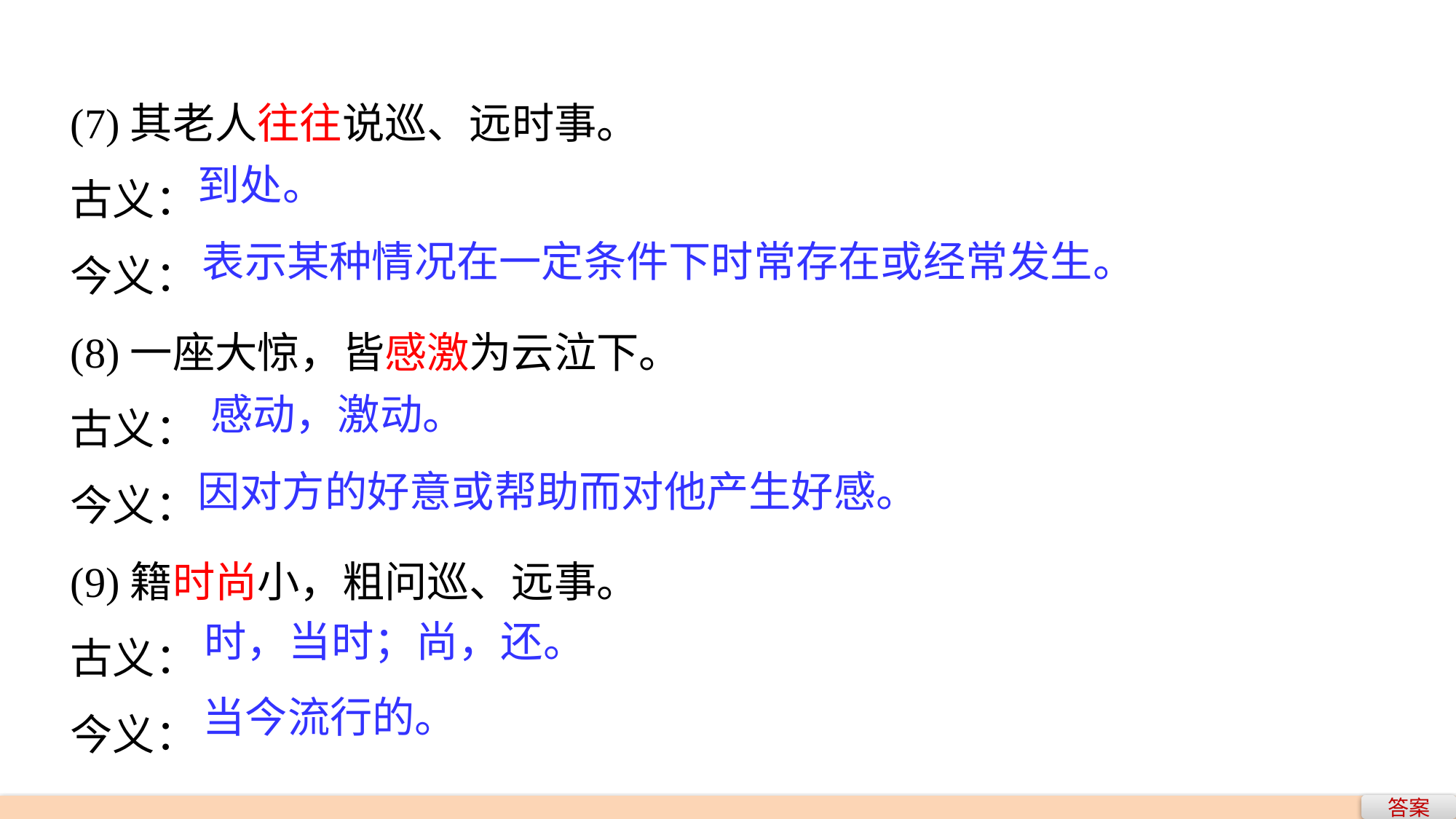

(7)其老人往往说巡、远时事。
古义：
今义：
(8)一座大惊，皆感激为云泣下。
古义：
今义：
(9)籍时尚小，粗问巡、远事。
古义：
今义：
到处。
表示某种情况在一定条件下时常存在或经常发生。
感动，激动。
因对方的好意或帮助而对他产生好感。
时，当时；尚，还。
当今流行的。
答案